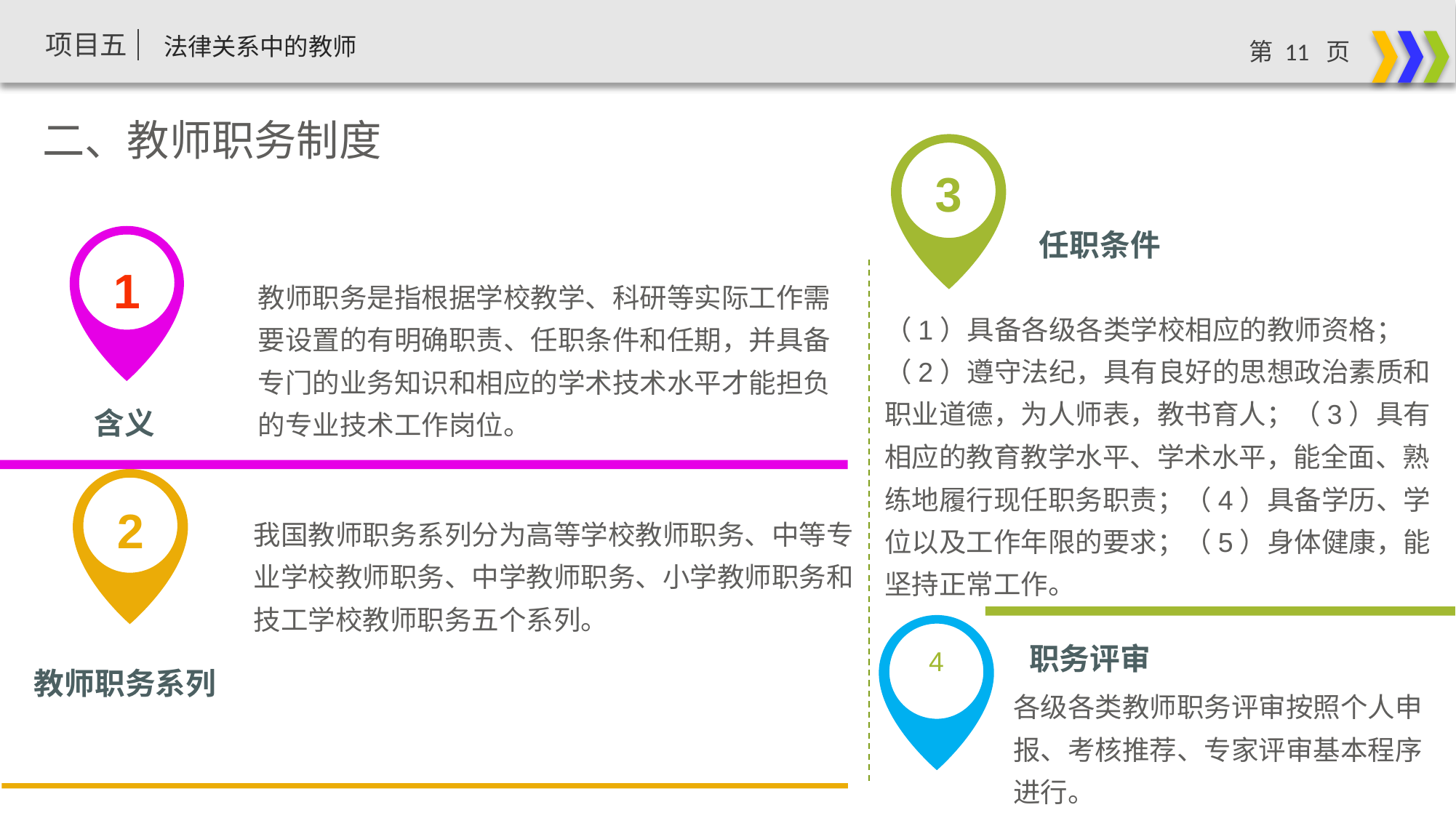

二、教师职务制度

3
任职条件

1
教师职务是指根据学校教学、科研等实际工作需要设置的有明确职责、任职条件和任期，并具备专门的业务知识和相应的学术技术水平才能担负的专业技术工作岗位。
（1）具备各级各类学校相应的教师资格；（2）遵守法纪，具有良好的思想政治素质和职业道德，为人师表，教书育人；（3）具有相应的教育教学水平、学术水平，能全面、熟练地履行现任职务职责；（4）具备学历、学位以及工作年限的要求；（5）身体健康，能坚持正常工作。
含义

2
我国教师职务系列分为高等学校教师职务、中等专业学校教师职务、中学教师职务、小学教师职务和技工学校教师职务五个系列。

4
职务评审
教师职务系列
各级各类教师职务评审按照个人申报、考核推荐、专家评审基本程序进行。